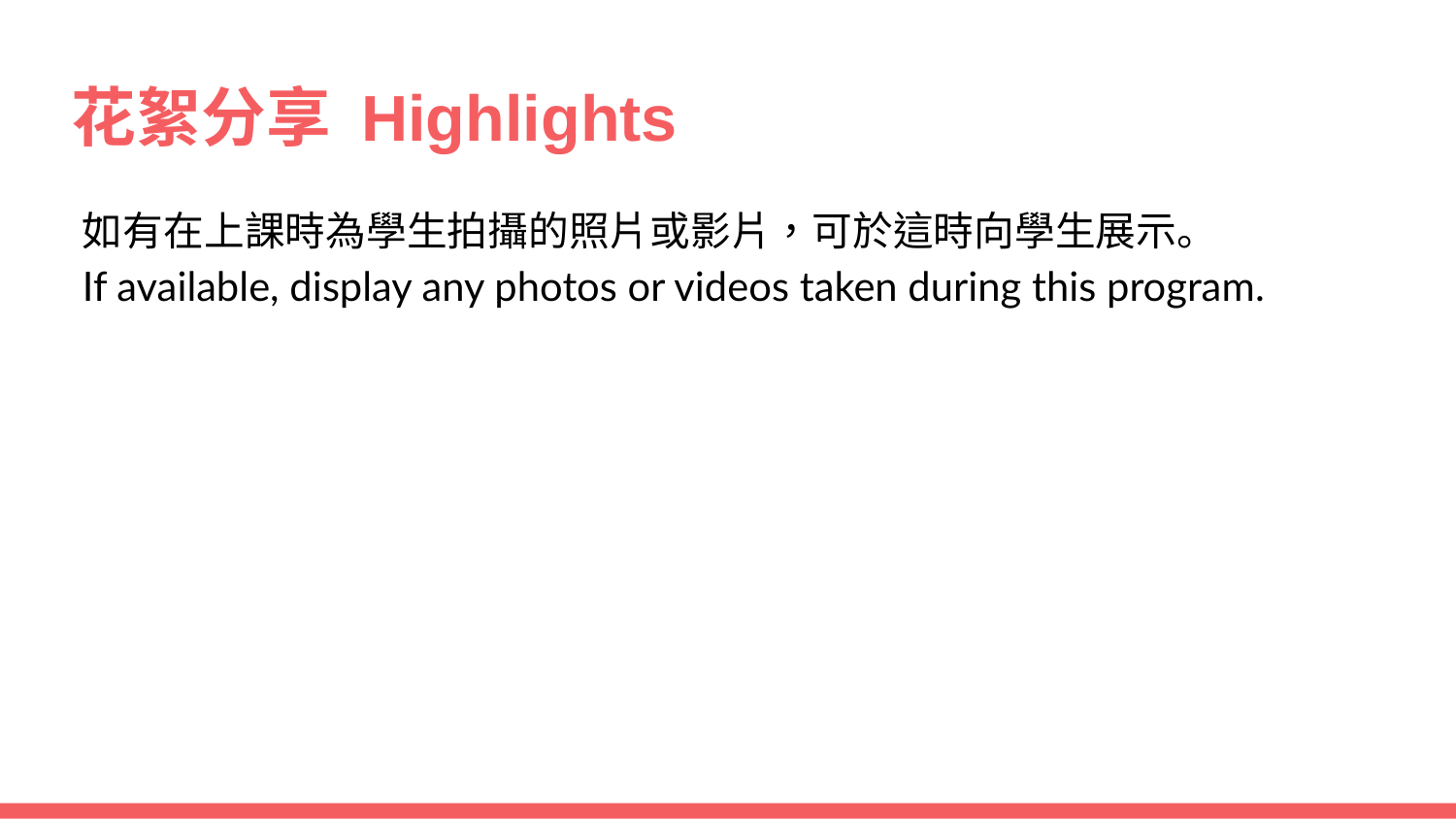

# 花絮分享 Highlights
如有在上課時為學生拍攝的照片或影片，可於這時向學生展示。
If available, display any photos or videos taken during this program.